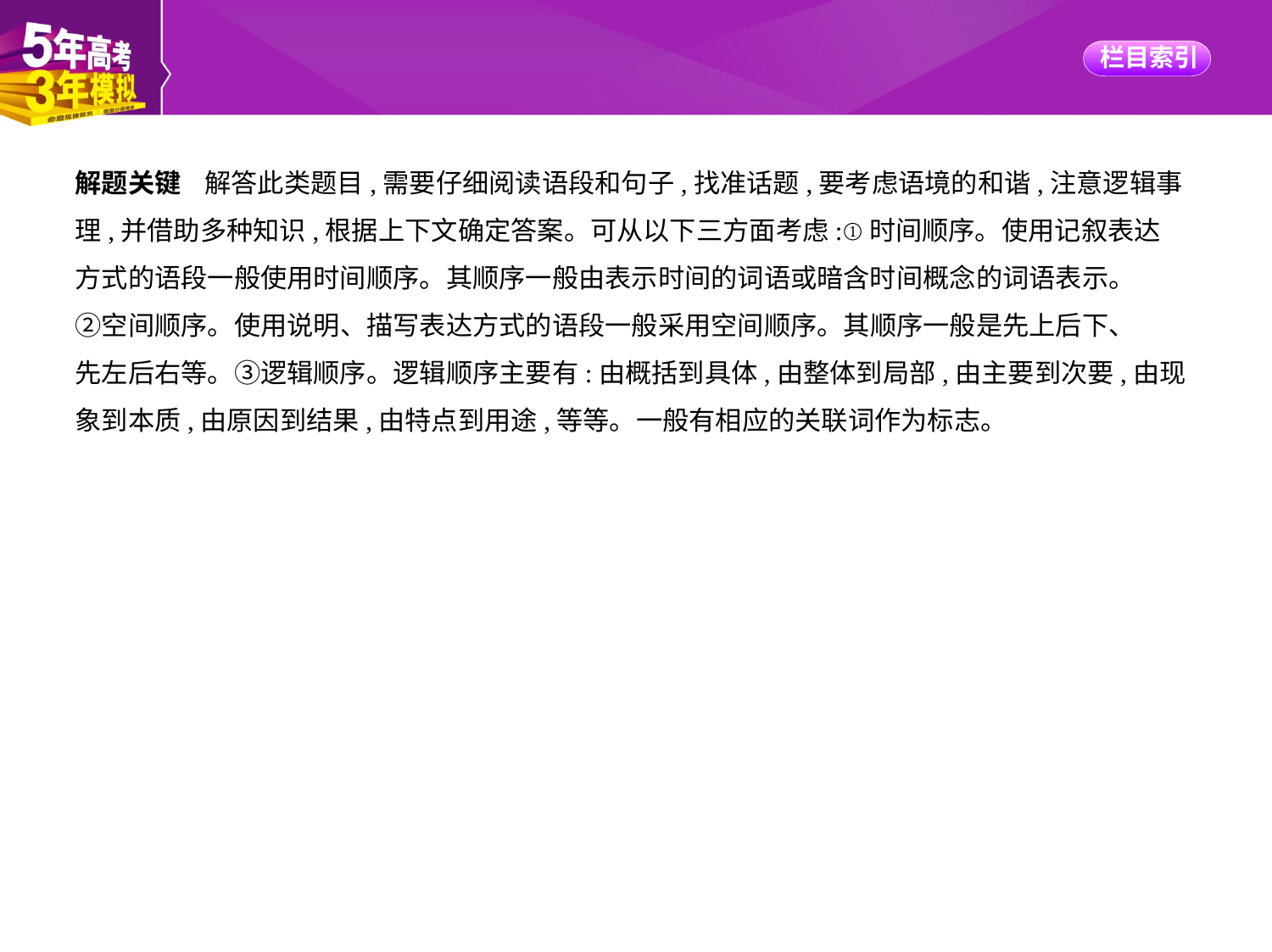

解题关键    解答此类题目,需要仔细阅读语段和句子,找准话题,要考虑语境的和谐,注意逻辑事
理,并借助多种知识,根据上下文确定答案。可从以下三方面考虑:①时间顺序。使用记叙表达
方式的语段一般使用时间顺序。其顺序一般由表示时间的词语或暗含时间概念的词语表示。
②空间顺序。使用说明、描写表达方式的语段一般采用空间顺序。其顺序一般是先上后下、
先左后右等。③逻辑顺序。逻辑顺序主要有:由概括到具体,由整体到局部,由主要到次要,由现
象到本质,由原因到结果,由特点到用途,等等。一般有相应的关联词作为标志。